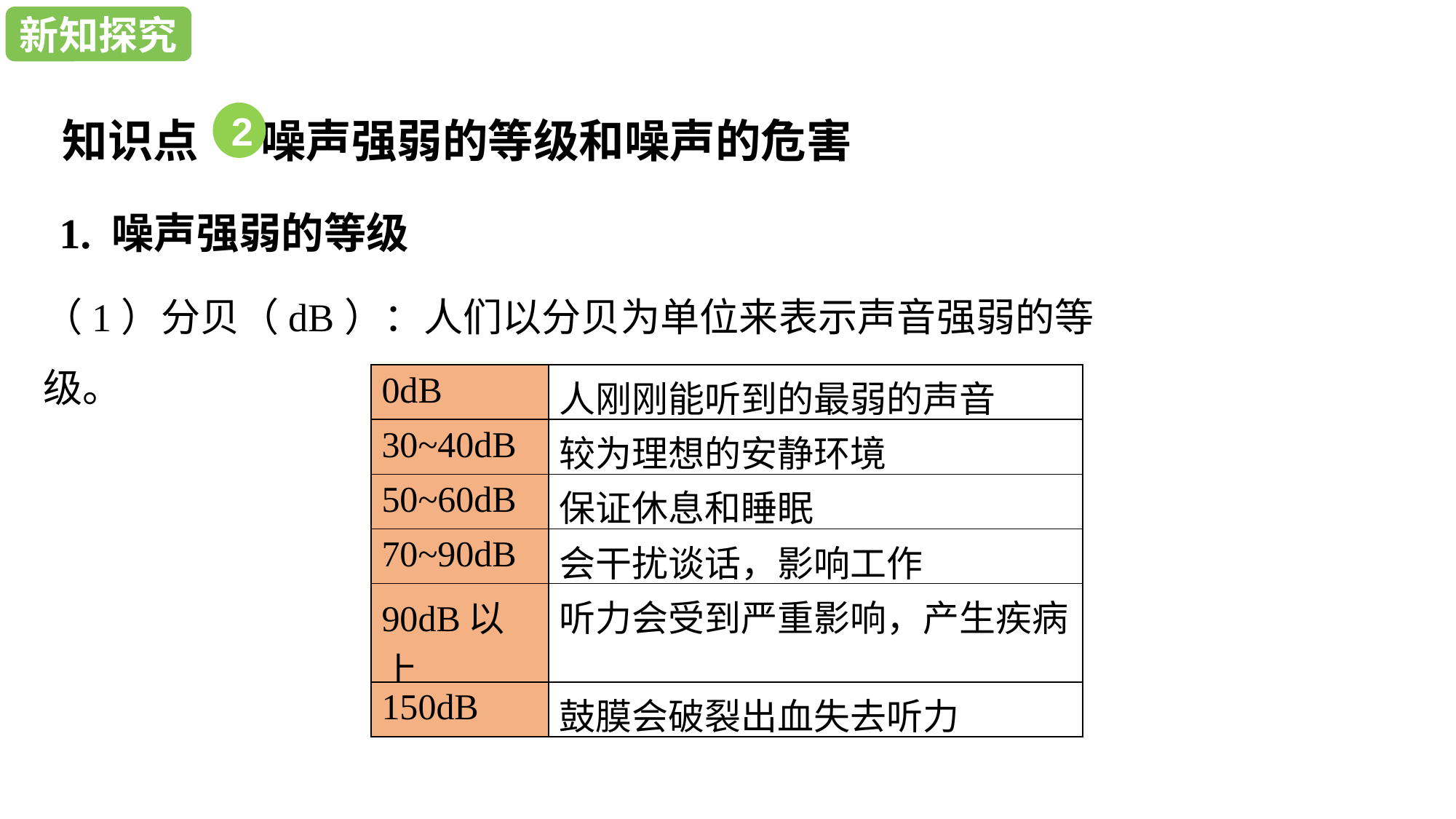

新知探究
新知探究
知识点      噪声强弱的等级和噪声的危害
2
1. 噪声强弱的等级
（1）分贝（dB）：人们以分贝为单位来表示声音强弱的等级。
| 0dB | 人刚刚能听到的最弱的声音 |
| --- | --- |
| 30~40dB | 较为理想的安静环境 |
| 50~60dB | 保证休息和睡眠 |
| 70~90dB | 会干扰谈话，影响工作 |
| 90dB以上 | 听力会受到严重影响，产生疾病 |
| 150dB | 鼓膜会破裂出血失去听力 |